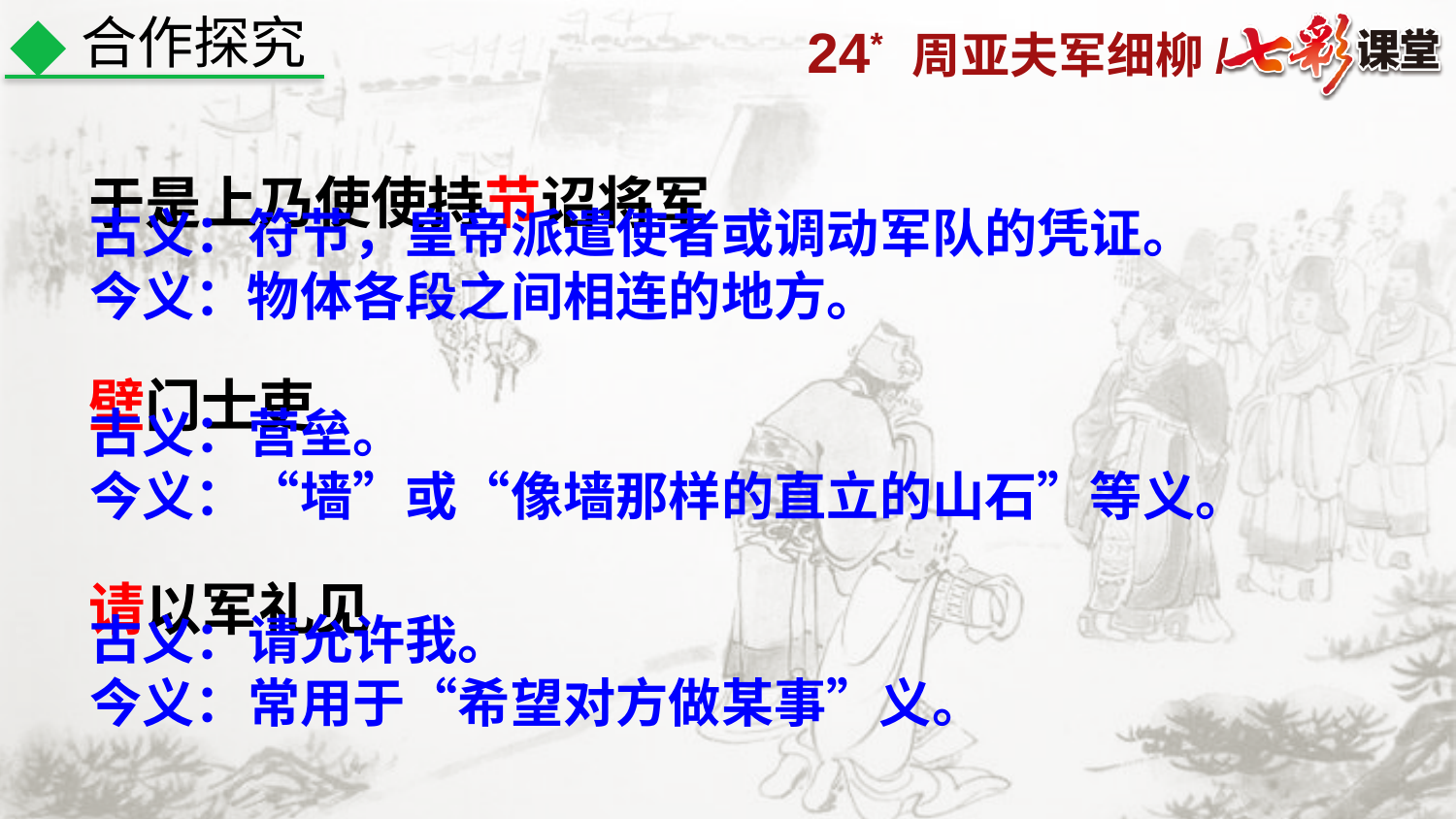

合作探究

于是上乃使使持节诏将军
壁门士吏
请以军礼见
古义：符节，皇帝派遣使者或调动军队的凭证。
今义：物体各段之间相连的地方。
古义：营垒。
今义：“墙”或“像墙那样的直立的山石”等义。
古义：请允许我。
今义：常用于“希望对方做某事”义。